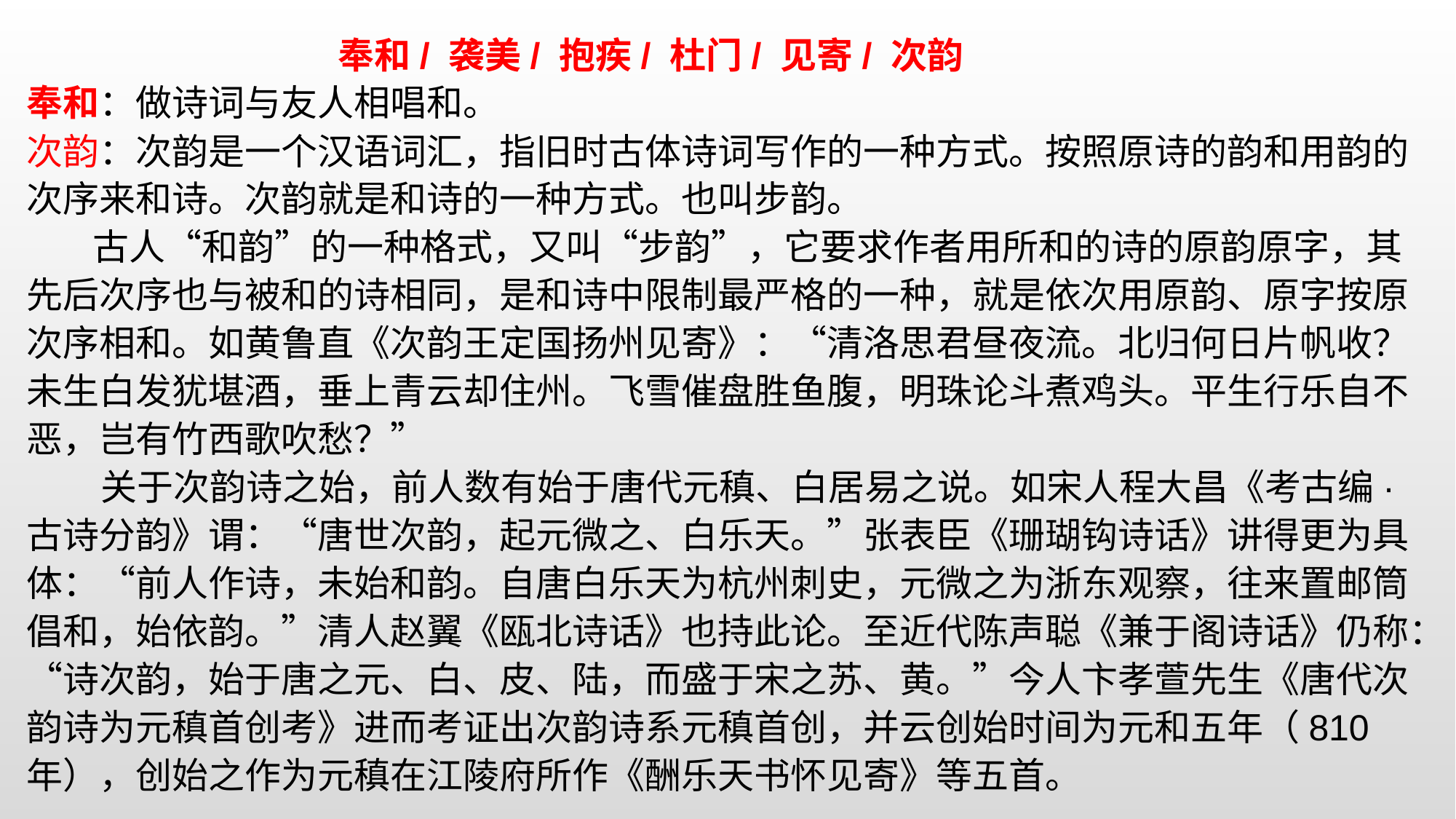

奉和/ 袭美/ 抱疾/ 杜门/ 见寄/ 次韵奉和：做诗词与友人相唱和。
次韵：次韵是一个汉语词汇，指旧时古体诗词写作的一种方式。按照原诗的韵和用韵的次序来和诗。次韵就是和诗的一种方式。也叫步韵。       古人“和韵”的一种格式，又叫“步韵”，它要求作者用所和的诗的原韵原字，其先后次序也与被和的诗相同，是和诗中限制最严格的一种，就是依次用原韵、原字按原次序相和。如黄鲁直《次韵王定国扬州见寄》：“清洛思君昼夜流。北归何日片帆收？未生白发犹堪酒，垂上青云却住州。飞雪催盘胜鱼腹，明珠论斗煮鸡头。平生行乐自不恶，岂有竹西歌吹愁？”        关于次韵诗之始，前人数有始于唐代元稹、白居易之说。如宋人程大昌《考古编·古诗分韵》谓：“唐世次韵，起元微之、白乐天。”张表臣《珊瑚钩诗话》讲得更为具体：“前人作诗，未始和韵。自唐白乐天为杭州刺史，元微之为浙东观察，往来置邮筒倡和，始依韵。”清人赵翼《瓯北诗话》也持此论。至近代陈声聪《兼于阁诗话》仍称：“诗次韵，始于唐之元、白、皮、陆，而盛于宋之苏、黄。”今人卞孝萱先生《唐代次韵诗为元稹首创考》进而考证出次韵诗系元稹首创，并云创始时间为元和五年（810年），创始之作为元稹在江陵府所作《酬乐天书怀见寄》等五首。